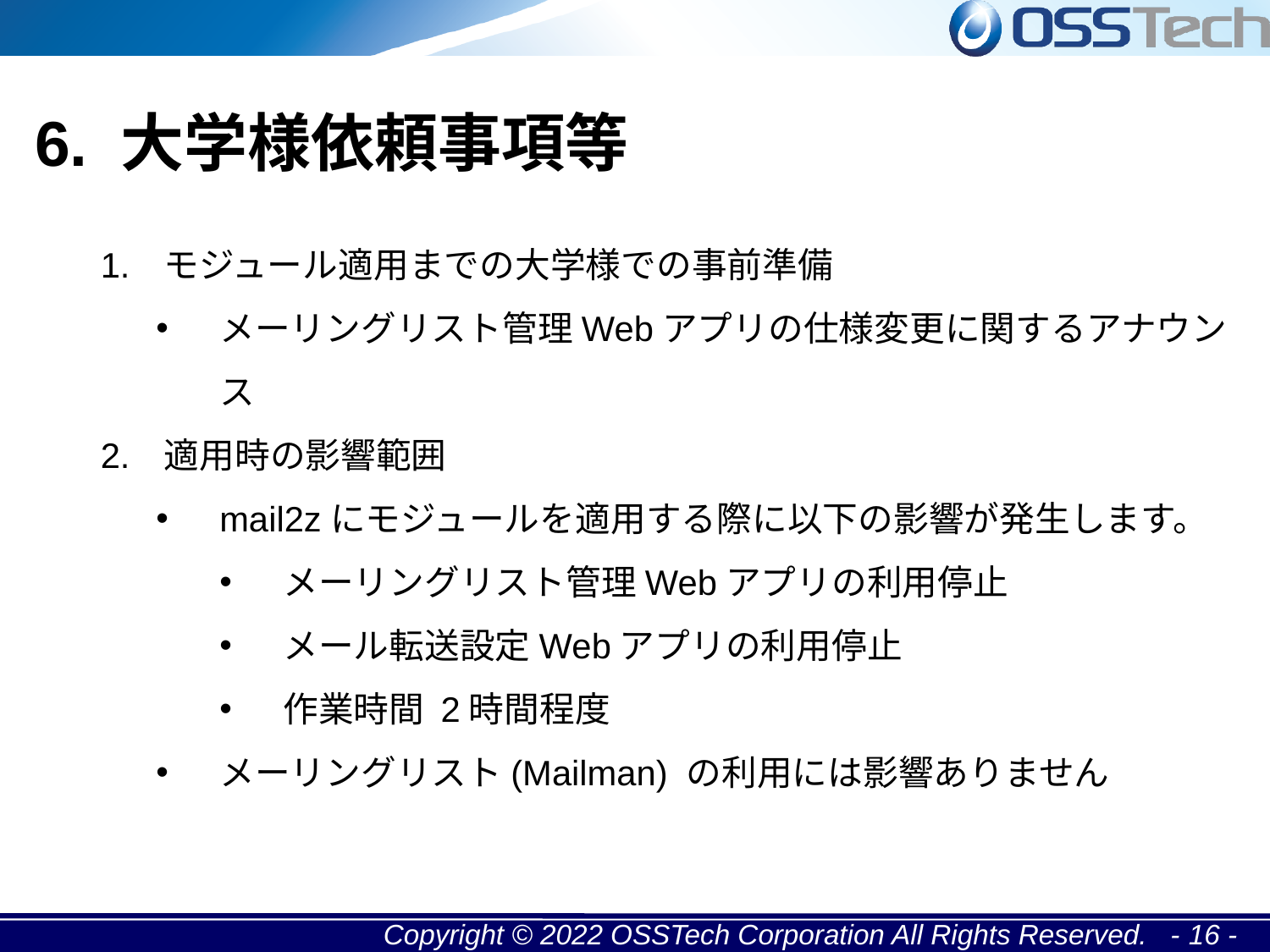

6. 大学様依頼事項等
モジュール適用までの大学様での事前準備
メーリングリスト管理Webアプリの仕様変更に関するアナウンス
適用時の影響範囲
mail2zにモジュールを適用する際に以下の影響が発生します。
メーリングリスト管理Webアプリの利用停止
メール転送設定Webアプリの利用停止
作業時間 2時間程度
メーリングリスト(Mailman) の利用には影響ありません